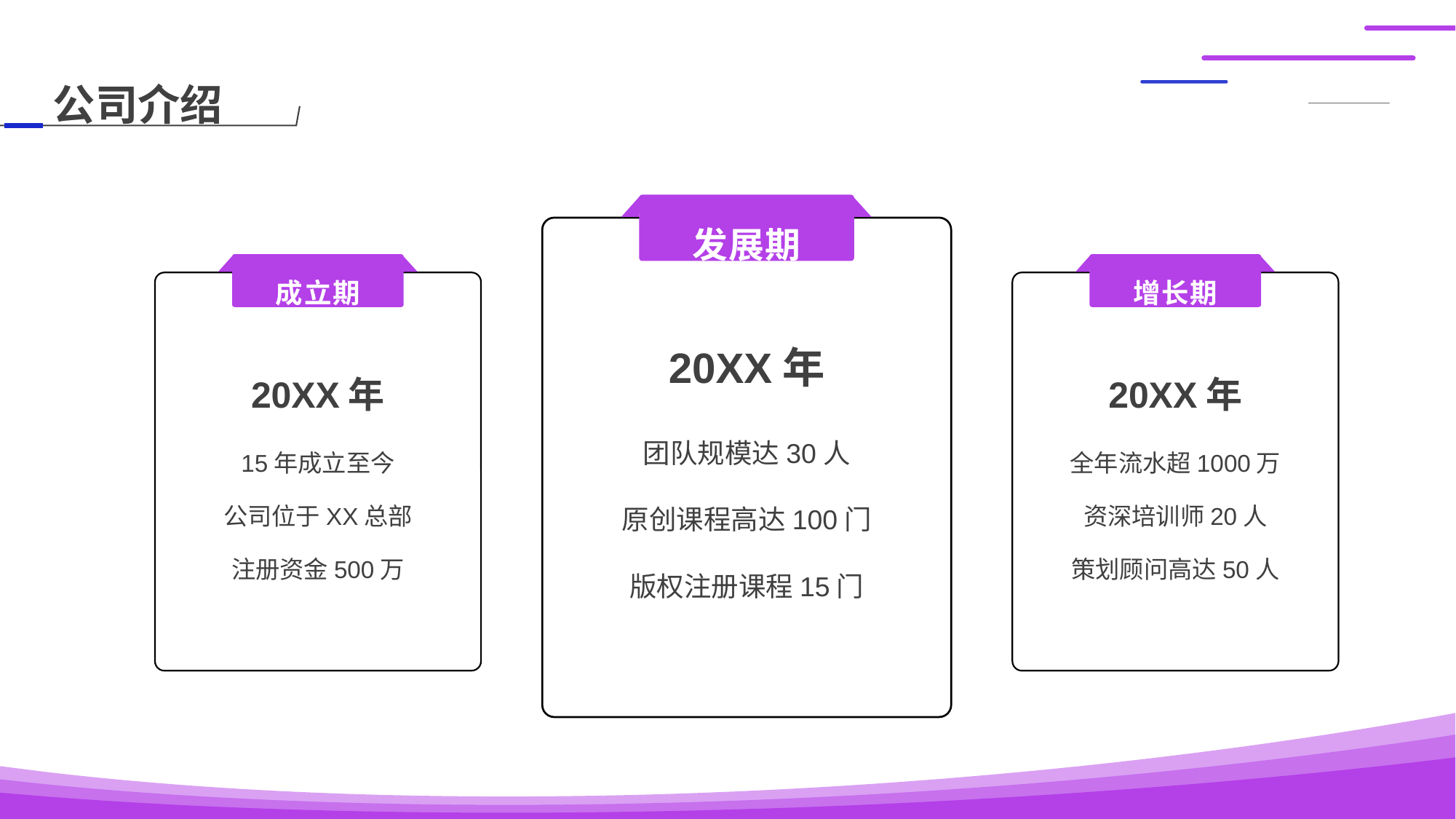

公司介绍
发展期

成立期
增长期

20XX年
20XX年
20XX年
团队规模达30人
15年成立至今
全年流水超1000万
原创课程高达100门
公司位于XX总部
资深培训师20人
注册资金500万
策划顾问高达50人
版权注册课程15门